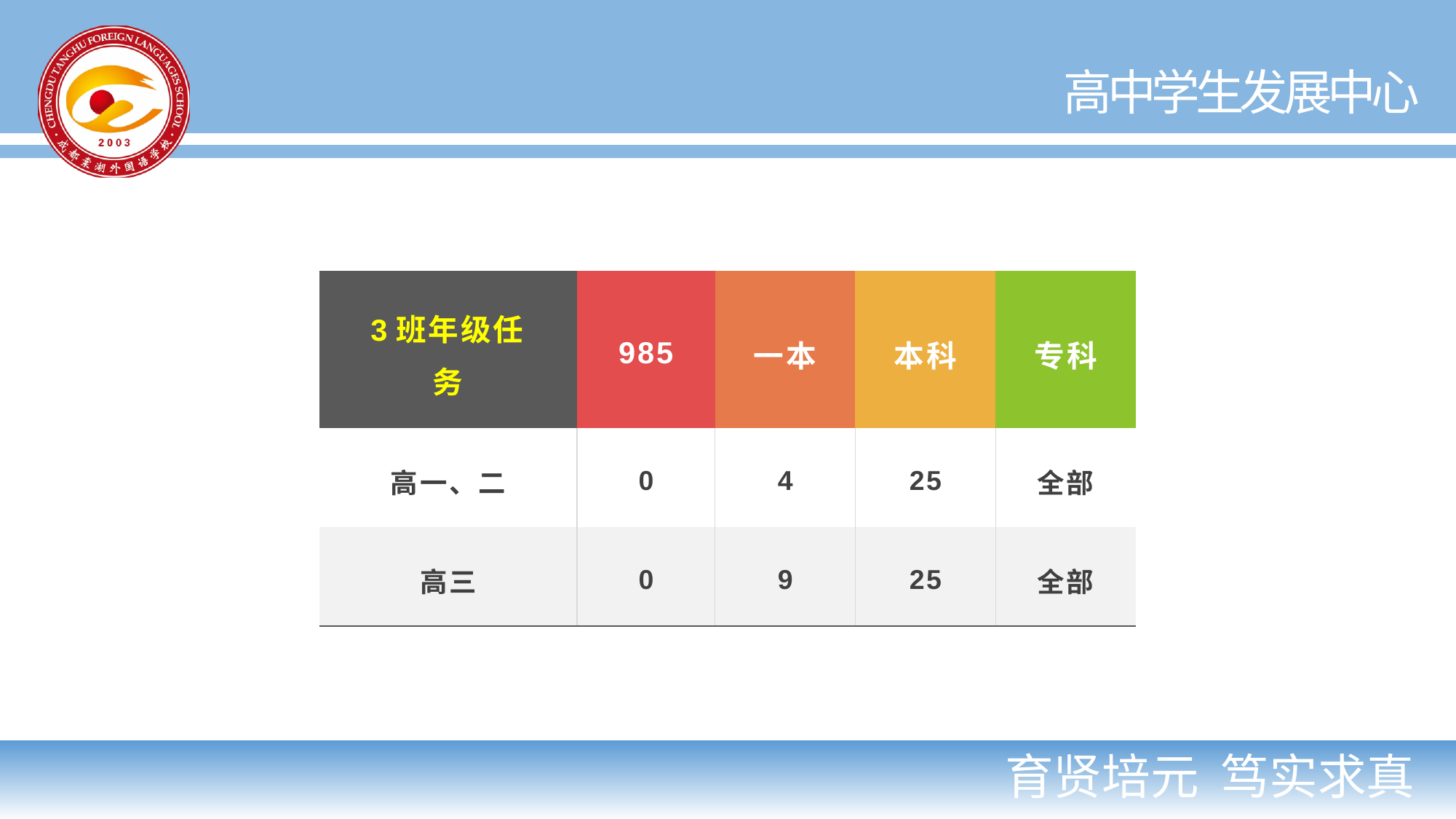

| 3班年级任务 | 985 | 一本 | 本科 | 专科 |
| --- | --- | --- | --- | --- |
| 高一、二 | 0 | 4 | 25 | 全部 |
| 高三 | 0 | 9 | 25 | 全部 |